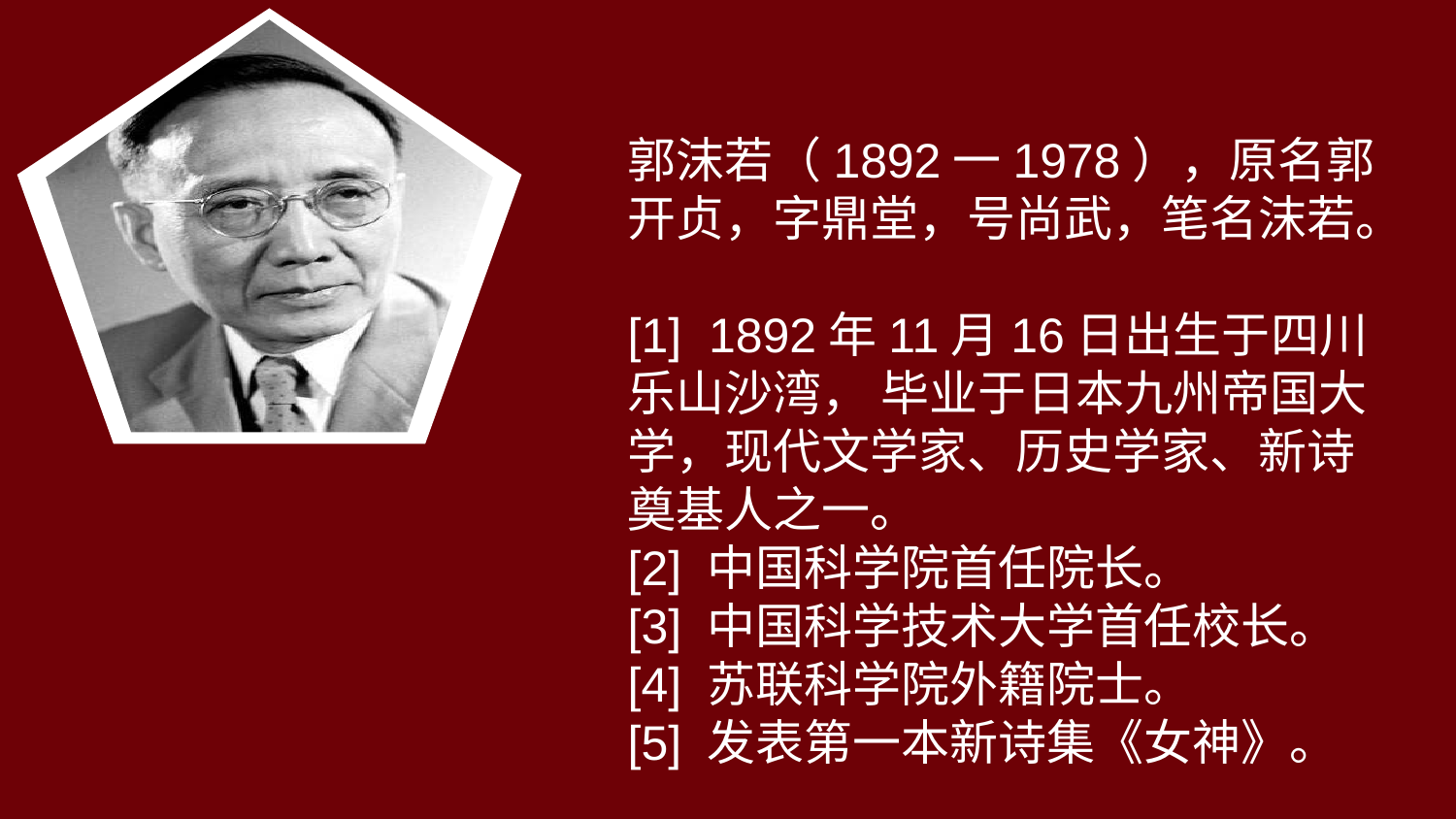

郭沫若（1892一1978），原名郭开贞，字鼎堂，号尚武，笔名沫若。

[1]  1892年11月16日出生于四川乐山沙湾， 毕业于日本九州帝国大学，现代文学家、历史学家、新诗奠基人之一。
[2] 中国科学院首任院长。
[3] 中国科学技术大学首任校长。
[4] 苏联科学院外籍院士。
[5] 发表第一本新诗集《女神》。